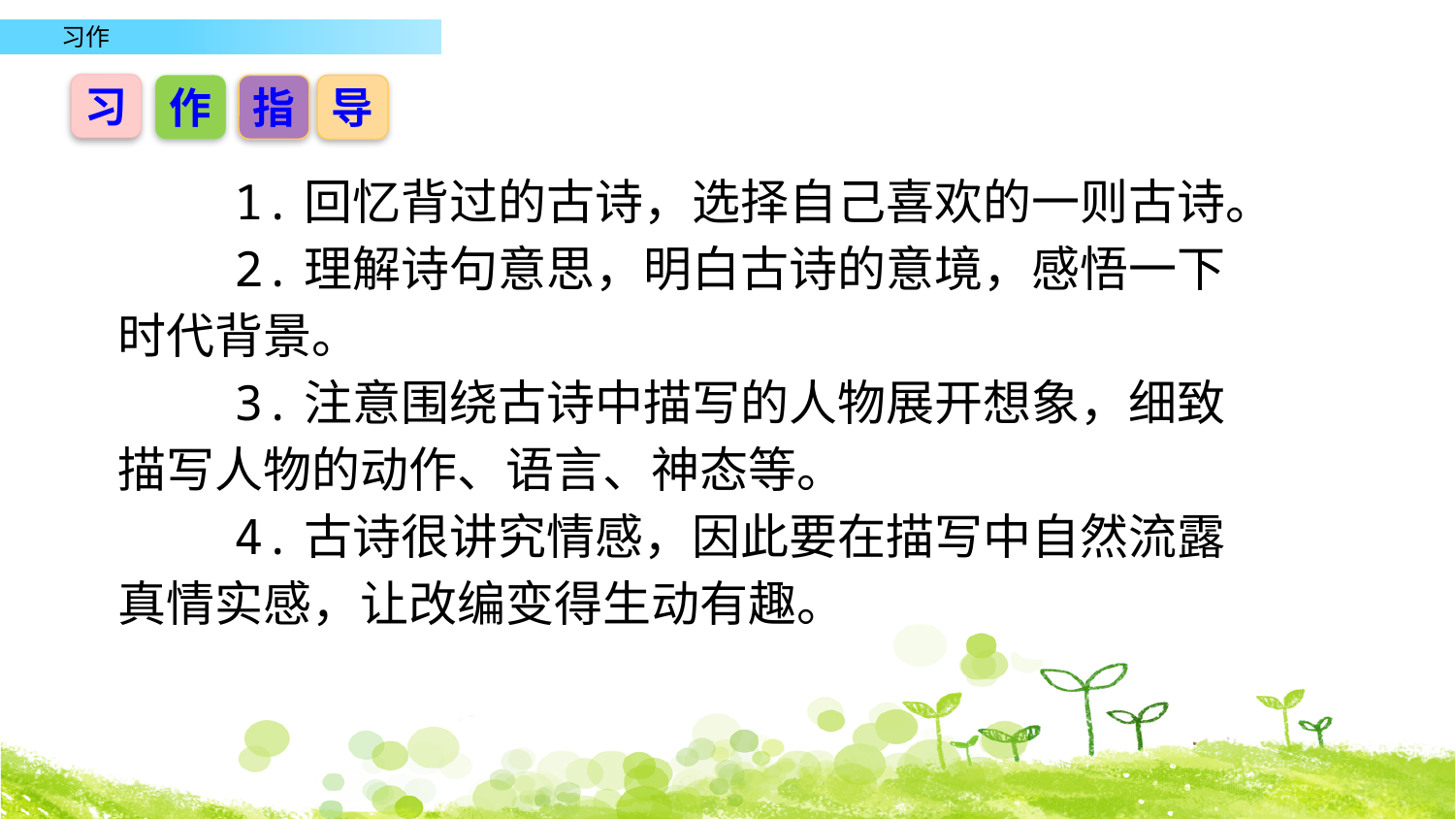

习
作
指
导
    1.回忆背过的古诗，选择自己喜欢的一则古诗。
    2.理解诗句意思，明白古诗的意境，感悟一下时代背景。
    3.注意围绕古诗中描写的人物展开想象，细致描写人物的动作、语言、神态等。
    4.古诗很讲究情感，因此要在描写中自然流露真情实感，让改编变得生动有趣。